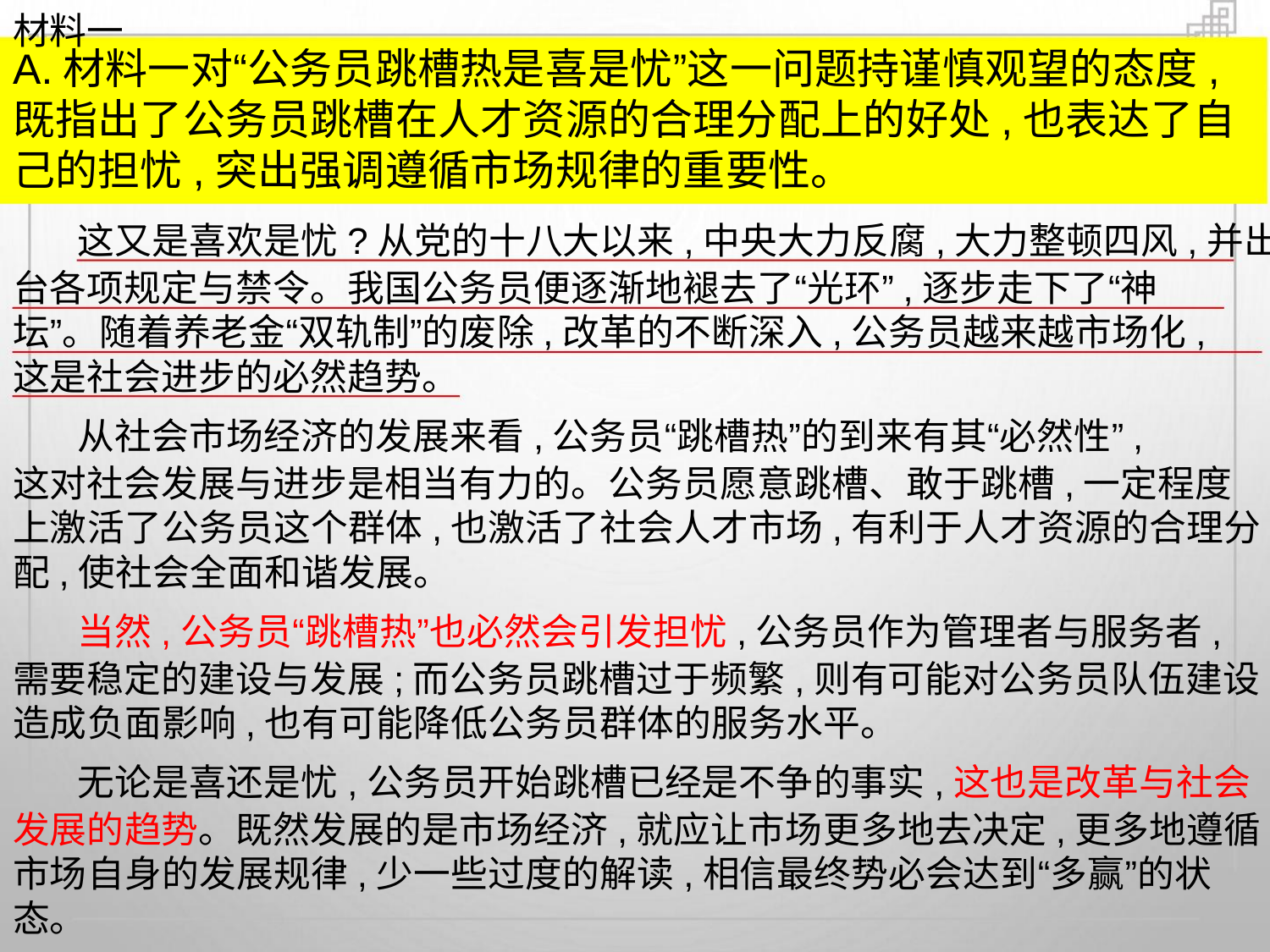

材料一
A.材料一对“公务员跳槽热是喜是忧”这一问题持谨慎观望的态度,
既指出了公务员跳槽在人才资源的合理分配上的好处,也表达了自
己的担忧,突出强调遵循市场规律的重要性。
这又是喜欢是忧?从党的十八大以来,中央大力反腐,大力整顿四风,并出
台各项规定与禁令。我国公务员便逐渐地褪去了“光环”,逐步走下了“神
坛”。随着养老金“双轨制”的废除,改革的不断深入,公务员越来越市场化,
这是社会进步的必然趋势。
从社会市场经济的发展来看,公务员“跳槽热”的到来有其“必然性”,
这对社会发展与进步是相当有力的。公务员愿意跳槽、敢于跳槽,一定程度
上激活了公务员这个群体,也激活了社会人才市场,有利于人才资源的合理分
配,使社会全面和谐发展。
当然,公务员“跳槽热”也必然会引发担忧,公务员作为管理者与服务者,
需要稳定的建设与发展;而公务员跳槽过于频繁,则有可能对公务员队伍建设
造成负面影响,也有可能降低公务员群体的服务水平。
无论是喜还是忧,公务员开始跳槽已经是不争的事实,这也是改革与社会
发展的趋势。既然发展的是市场经济,就应让市场更多地去决定,更多地遵循
市场自身的发展规律,少一些过度的解读,相信最终势必会达到“多赢”的状
态。